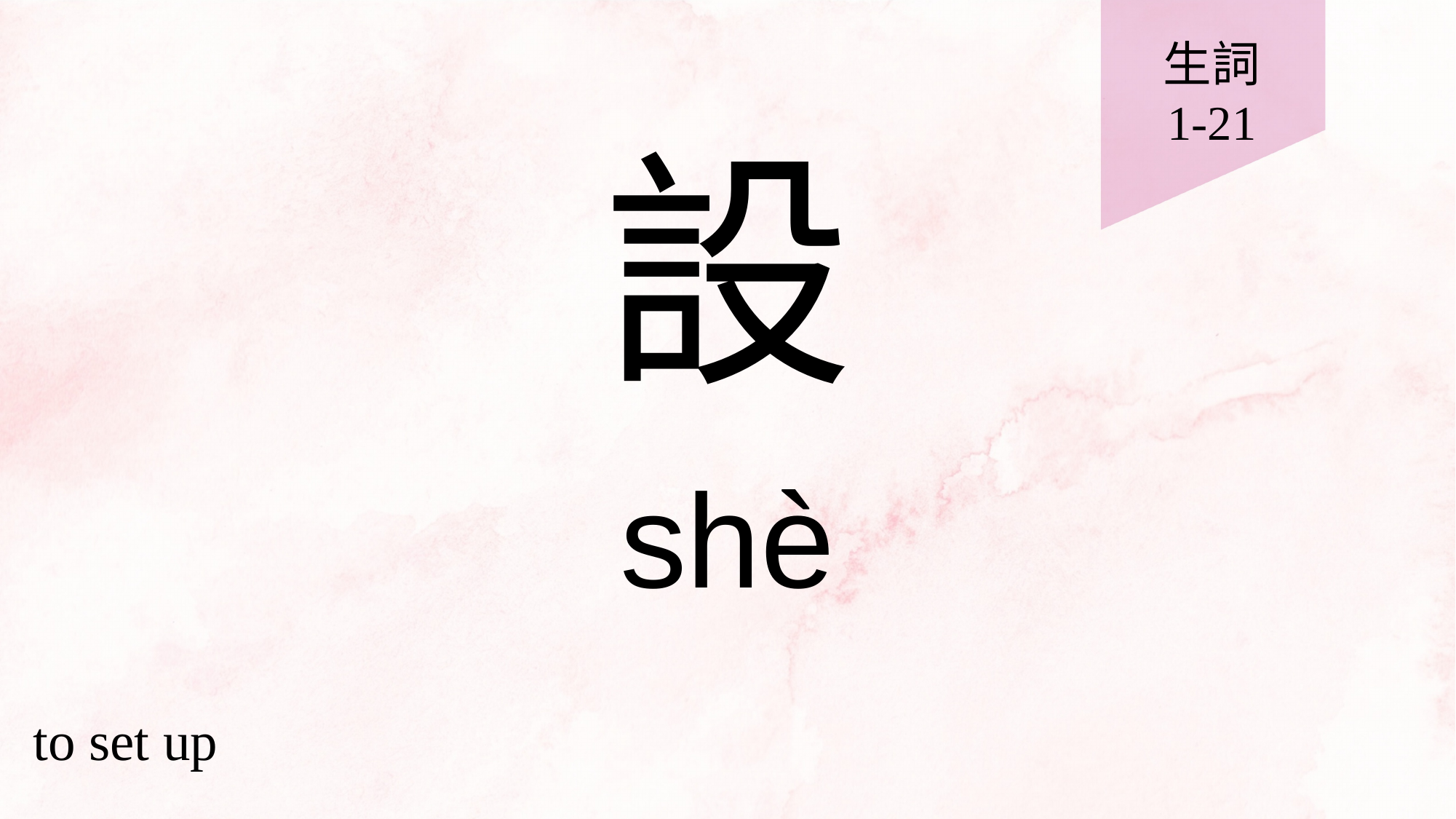

生詞
1-21
# 設
shè
to set up